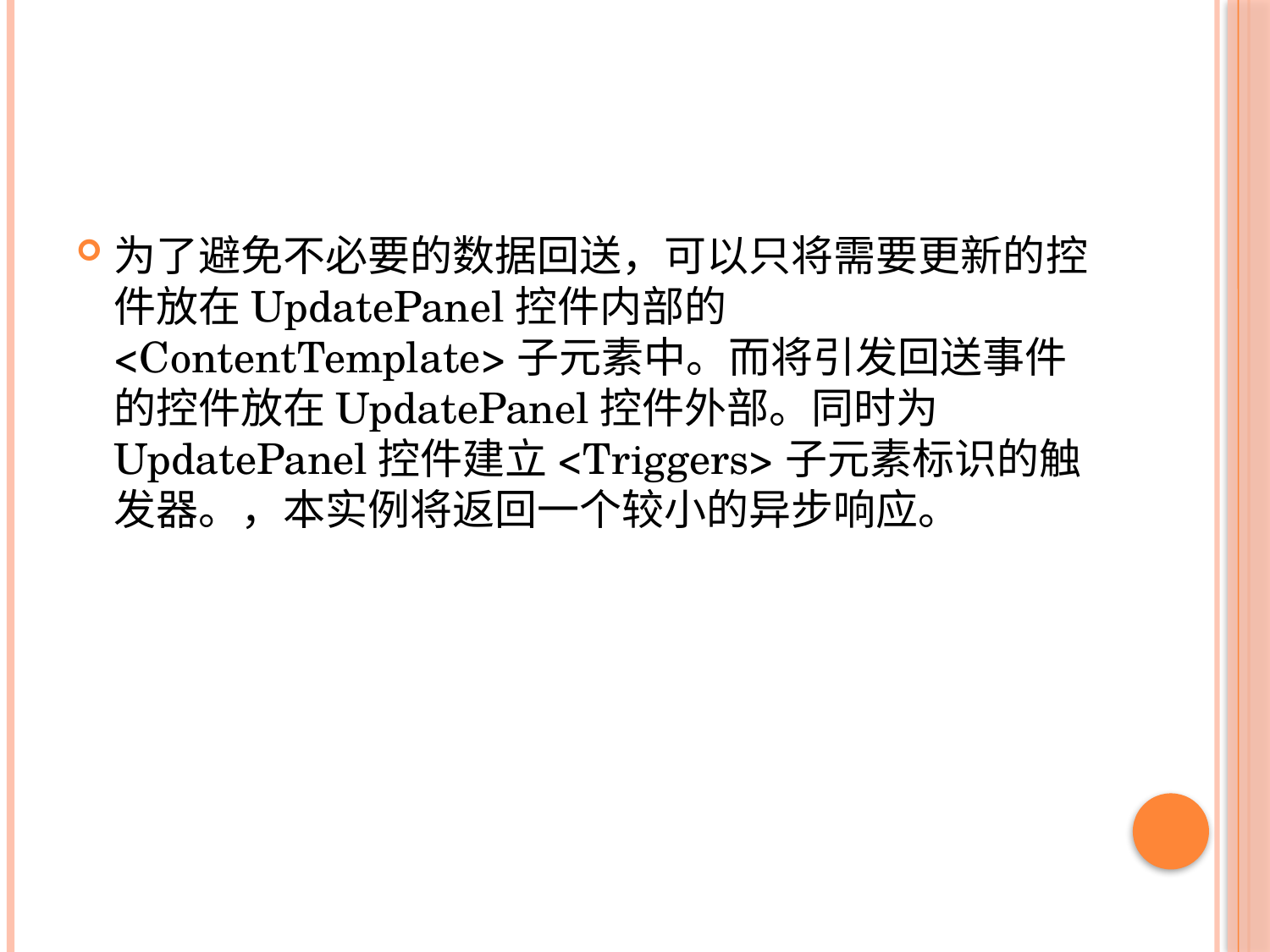

#
为了避免不必要的数据回送，可以只将需要更新的控件放在UpdatePanel控件内部的<ContentTemplate>子元素中。而将引发回送事件的控件放在UpdatePanel控件外部。同时为UpdatePanel控件建立<Triggers>子元素标识的触发器。，本实例将返回一个较小的异步响应。
23